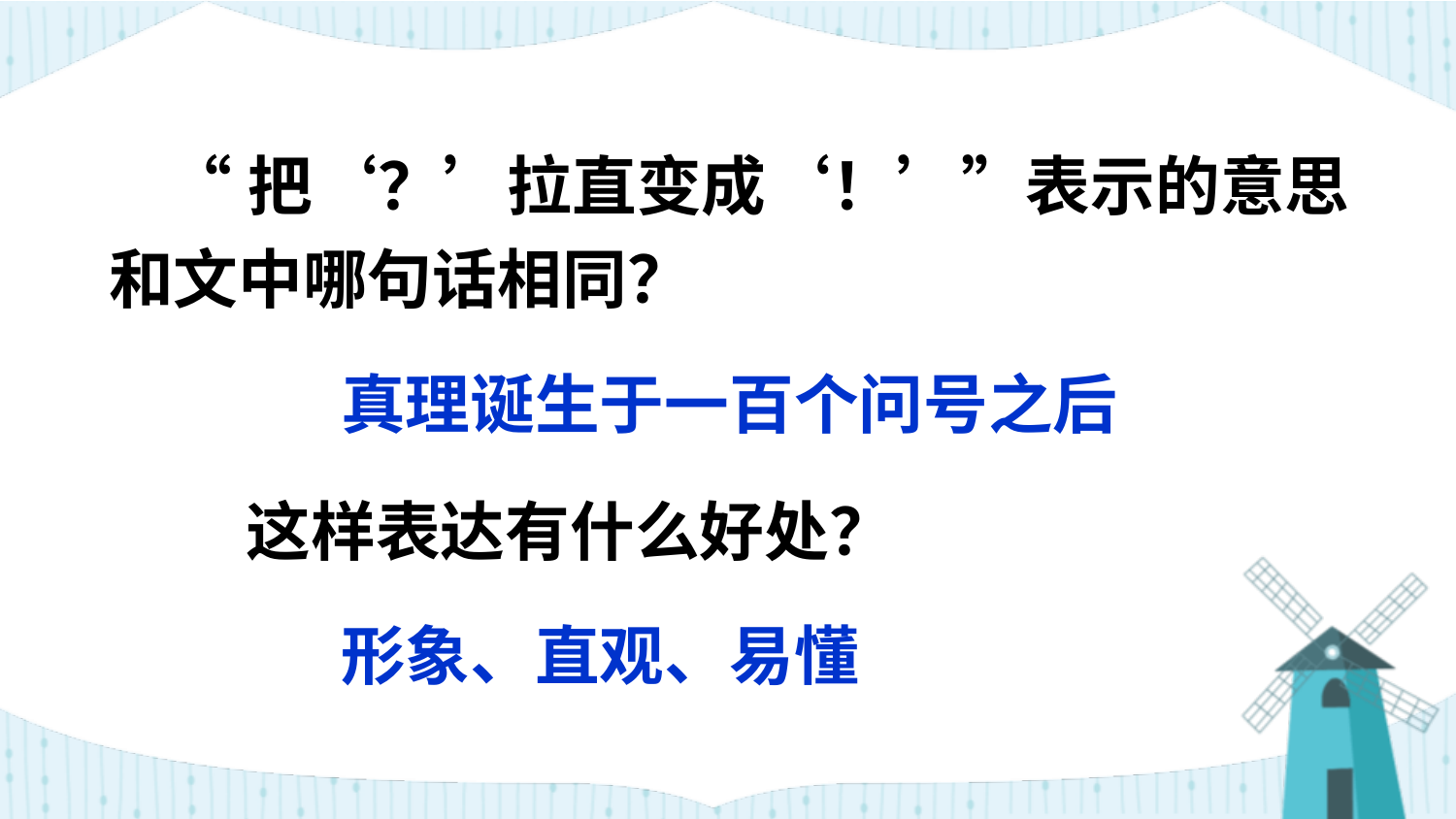

“把‘？’拉直变成‘！’”表示的意思和文中哪句话相同？
真理诞生于一百个问号之后
这样表达有什么好处？
形象、直观、易懂